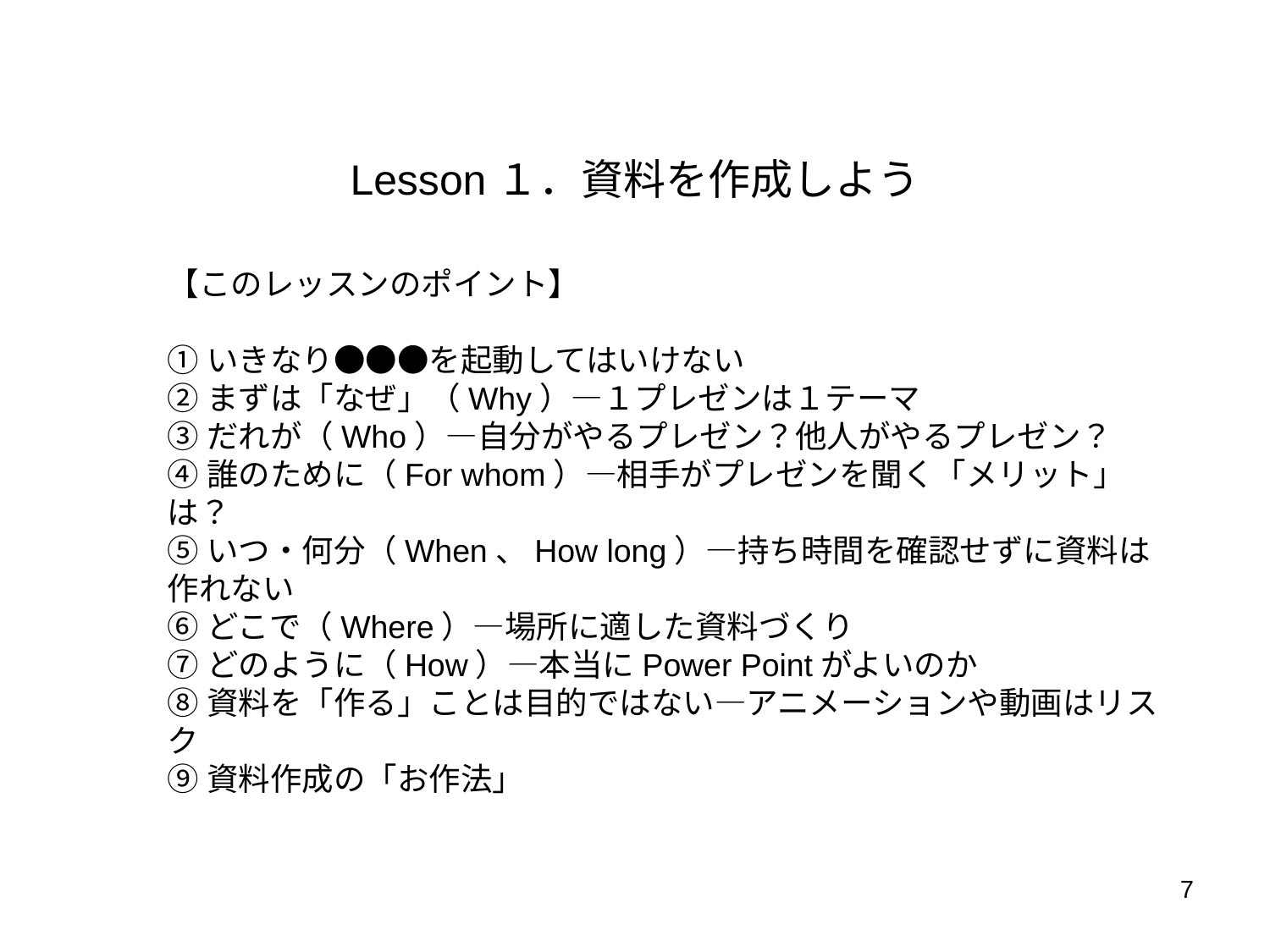

Lesson１．資料を作成しよう
【このレッスンのポイント】

①いきなり●●●を起動してはいけない
②まずは「なぜ」（Why）―１プレゼンは１テーマ
③だれが（Who）―自分がやるプレゼン？他人がやるプレゼン？
④誰のために（For whom）―相手がプレゼンを聞く「メリット」は？
⑤いつ・何分（When、How long）―持ち時間を確認せずに資料は作れない
⑥どこで（Where）―場所に適した資料づくり
⑦どのように（How）―本当にPower Pointがよいのか
⑧資料を「作る」ことは目的ではない―アニメーションや動画はリスク
⑨資料作成の「お作法」
7